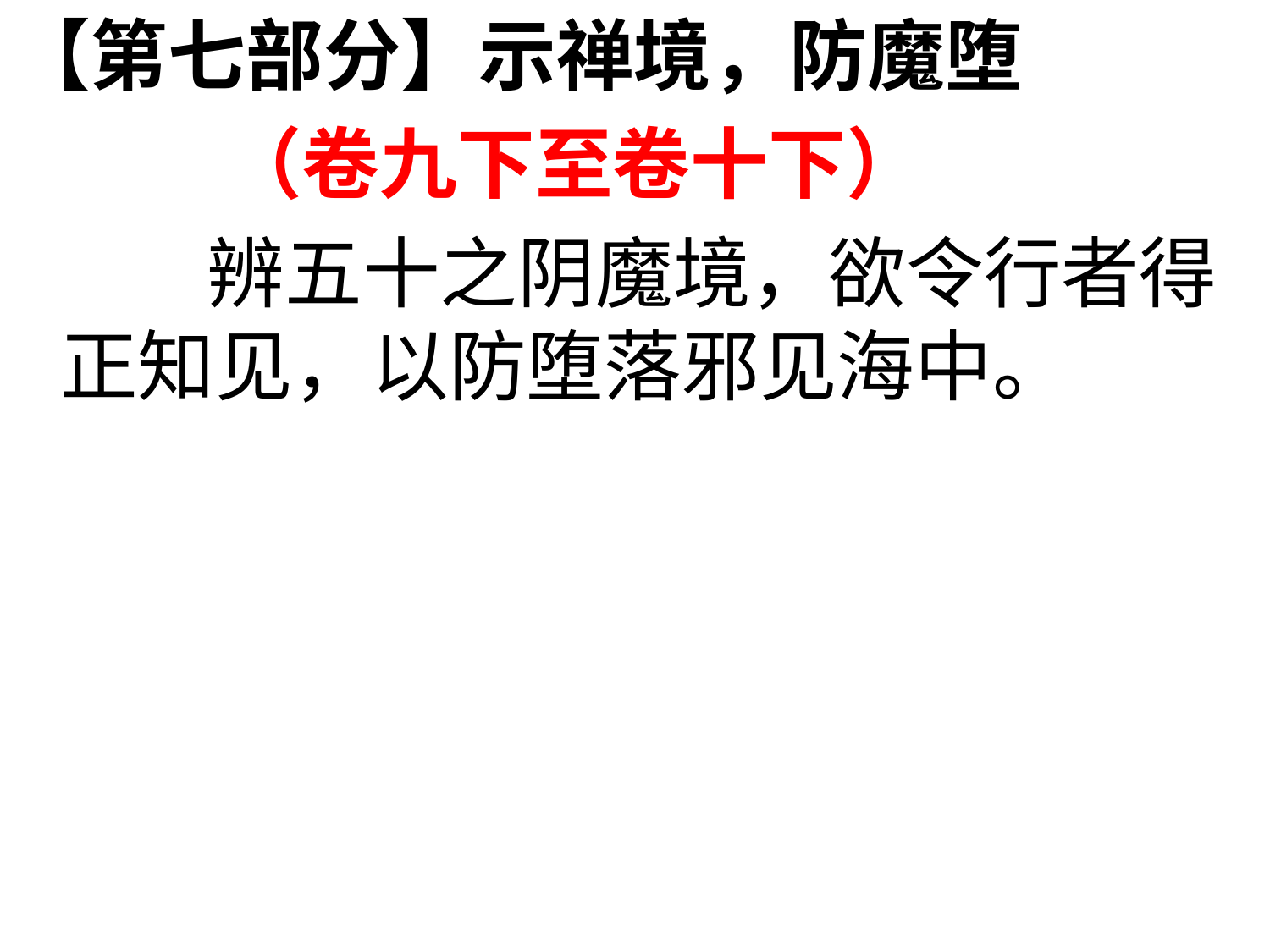

【第七部分】示禅境，防魔堕
           （卷九下至卷十下）
          辨五十之阴魔境，欲令行者得正知见，以防堕落邪见海中。